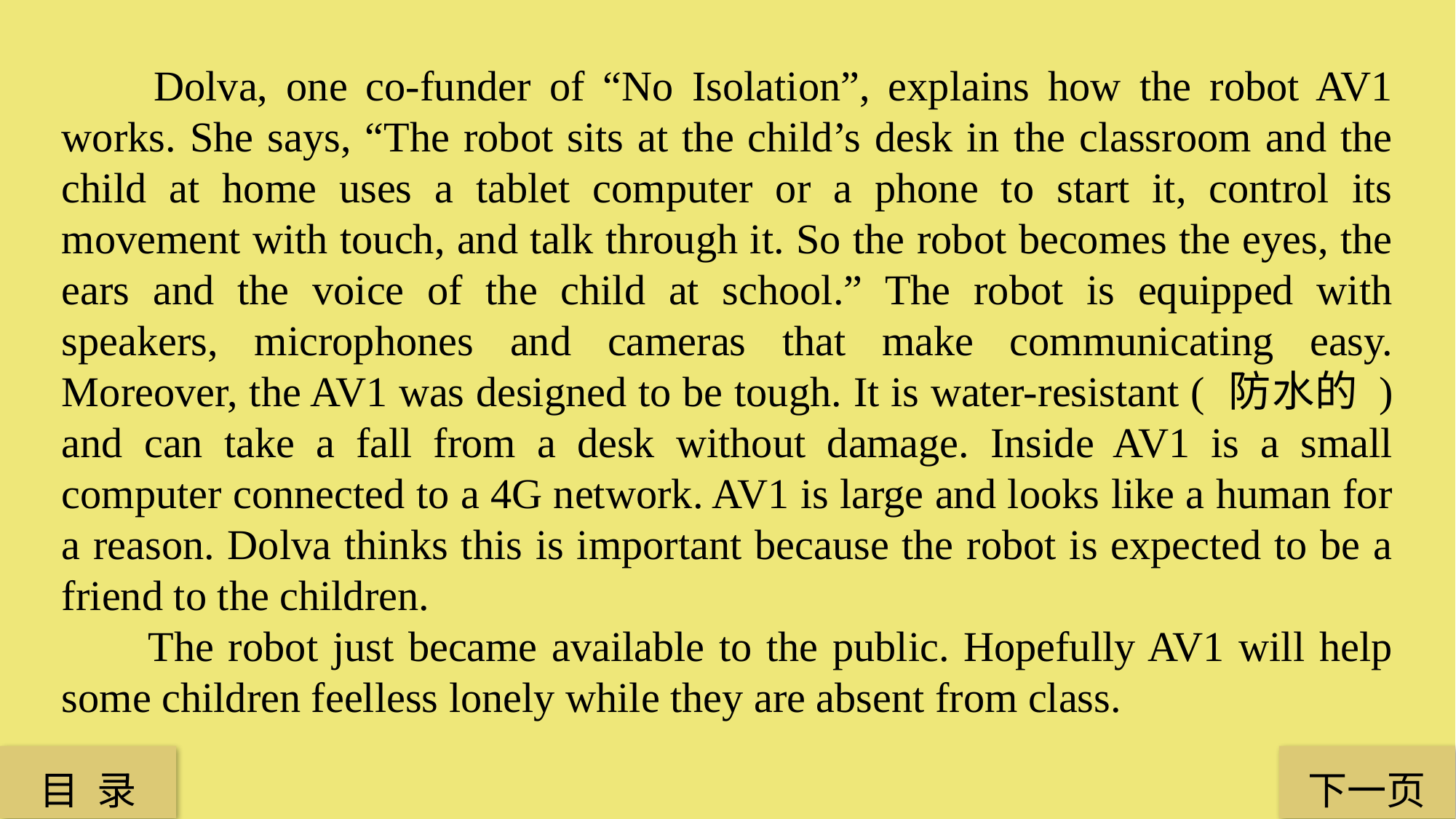

Dolva, one co-funder of “No Isolation”, explains how the robot AV1 works. She says, “The robot sits at the child’s desk in the classroom and the child at home uses a tablet computer or a phone to start it, control its movement with touch, and talk through it. So the robot becomes the eyes, the ears and the voice of the child at school.” The robot is equipped with speakers, microphones and cameras that make communicating easy. Moreover, the AV1 was designed to be tough. It is water-resistant ( 防水的 ) and can take a fall from a desk without damage. Inside AV1 is a small computer connected to a 4G network. AV1 is large and looks like a human for a reason. Dolva thinks this is important because the robot is expected to be a friend to the children.
      The robot just became available to the public. Hopefully AV1 will help some children feelless lonely while they are absent from class.